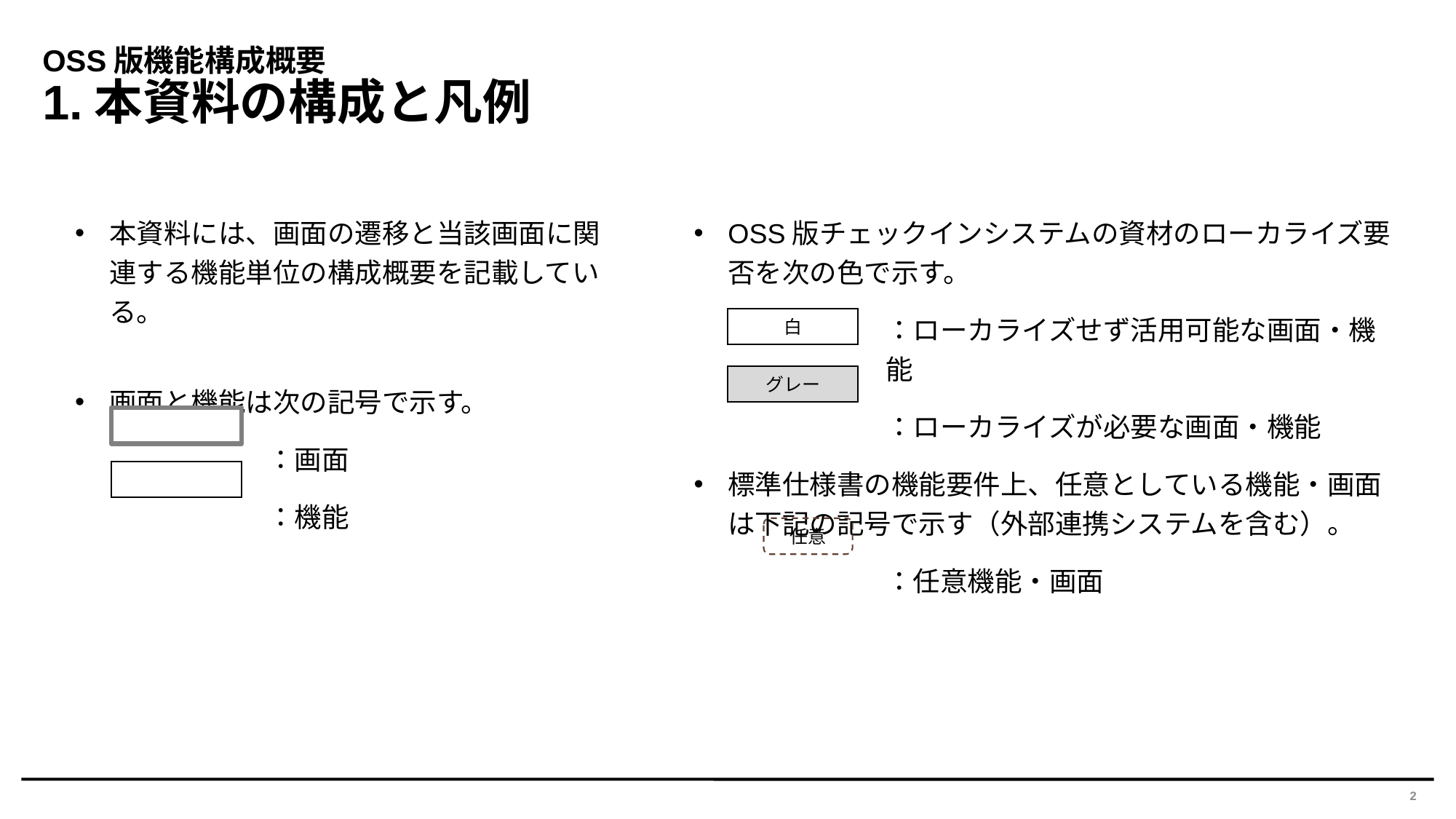

# OSS版機能構成概要 1.本資料の構成と凡例
本資料には、画面の遷移と当該画面に関連する機能単位の構成概要を記載している。
画面と機能は次の記号で示す。
：画面
：機能
OSS版チェックインシステムの資材のローカライズ要否を次の色で示す。
：ローカライズせず活用可能な画面・機能
：ローカライズが必要な画面・機能
標準仕様書の機能要件上、任意としている機能・画面は下記の記号で示す（外部連携システムを含む）。
：任意機能・画面

白
グレー

任意